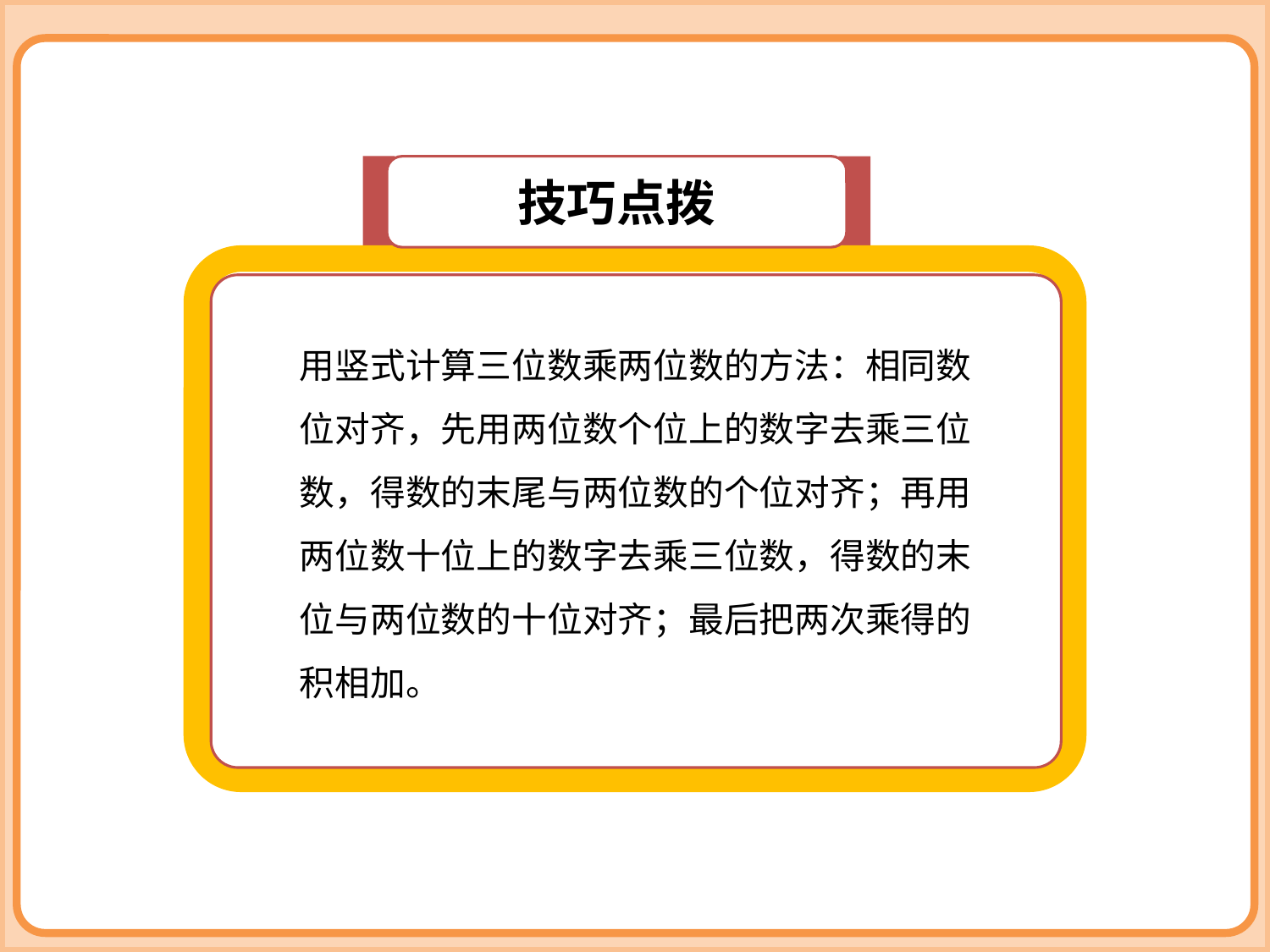

技巧点拨

用竖式计算三位数乘两位数的方法：相同数位对齐，先用两位数个位上的数字去乘三位数，得数的末尾与两位数的个位对齐；再用两位数十位上的数字去乘三位数，得数的末位与两位数的十位对齐；最后把两次乘得的积相加。